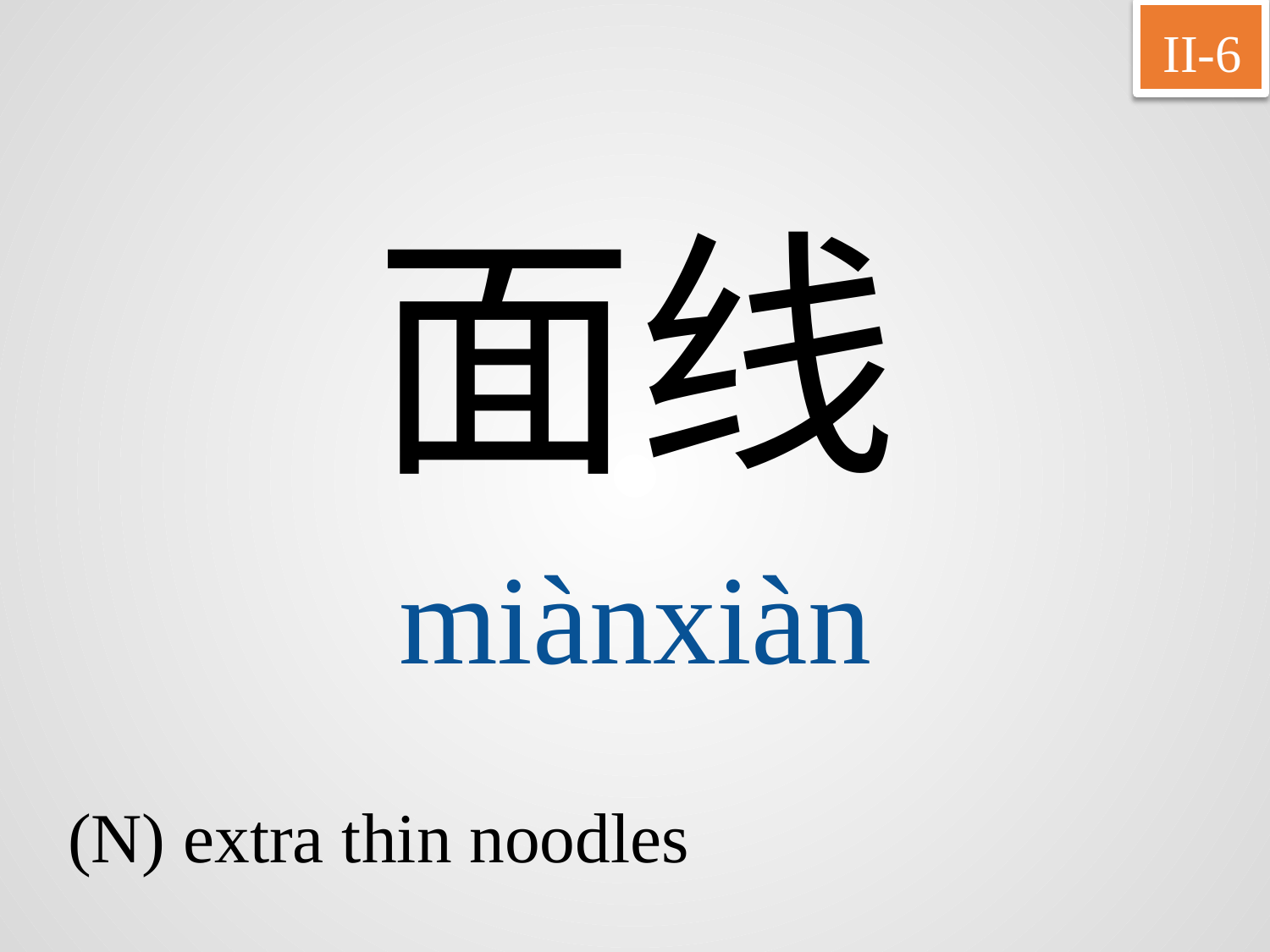

II-6

面线
miànxiàn
(N) extra thin noodles